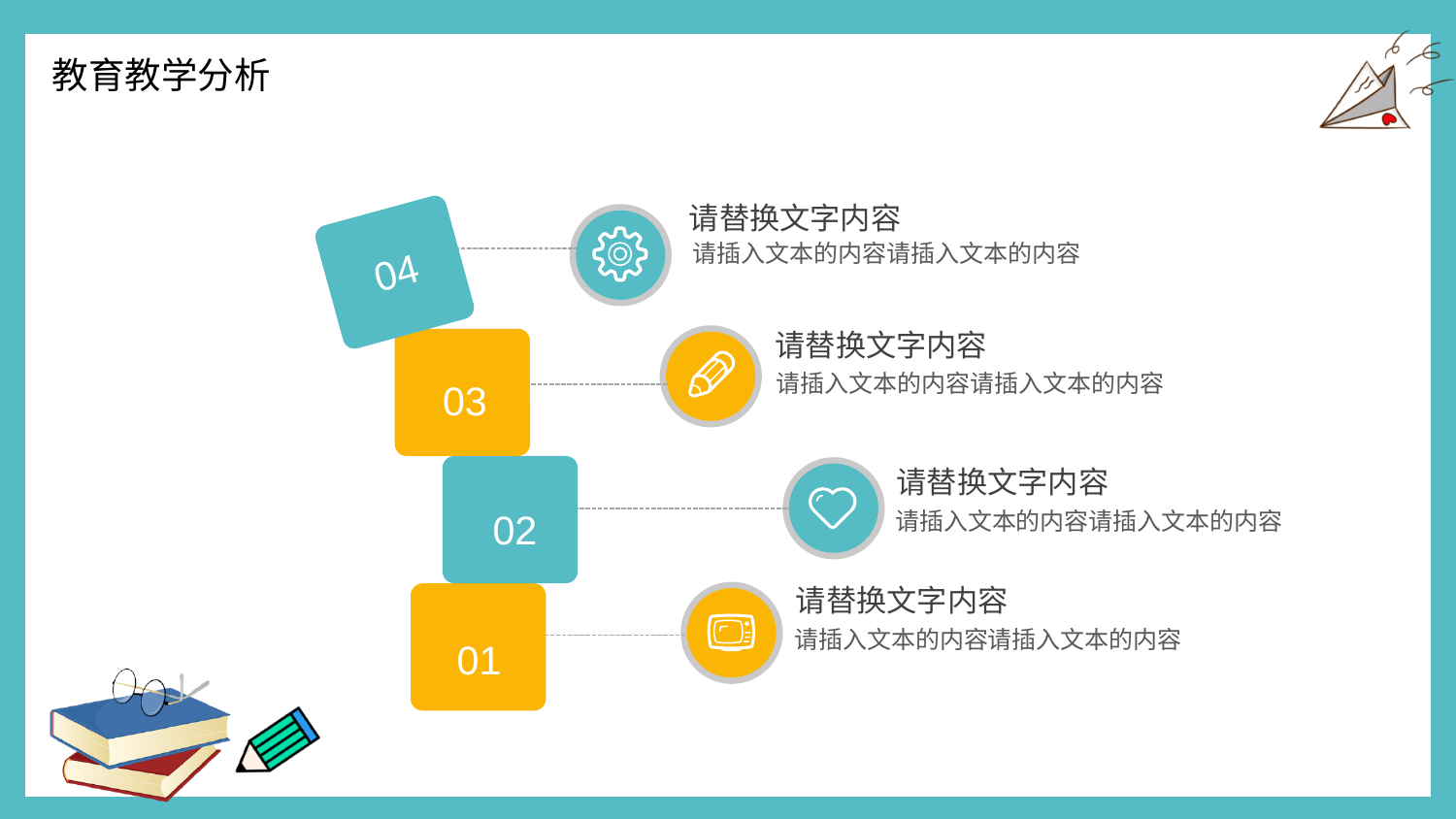

请替换文字内容

04

请插入文本的内容请插入文本的内容
请替换文字内容

03

请插入文本的内容请插入文本的内容

02
请替换文字内容

请插入文本的内容请插入文本的内容
请替换文字内容

01

请插入文本的内容请插入文本的内容